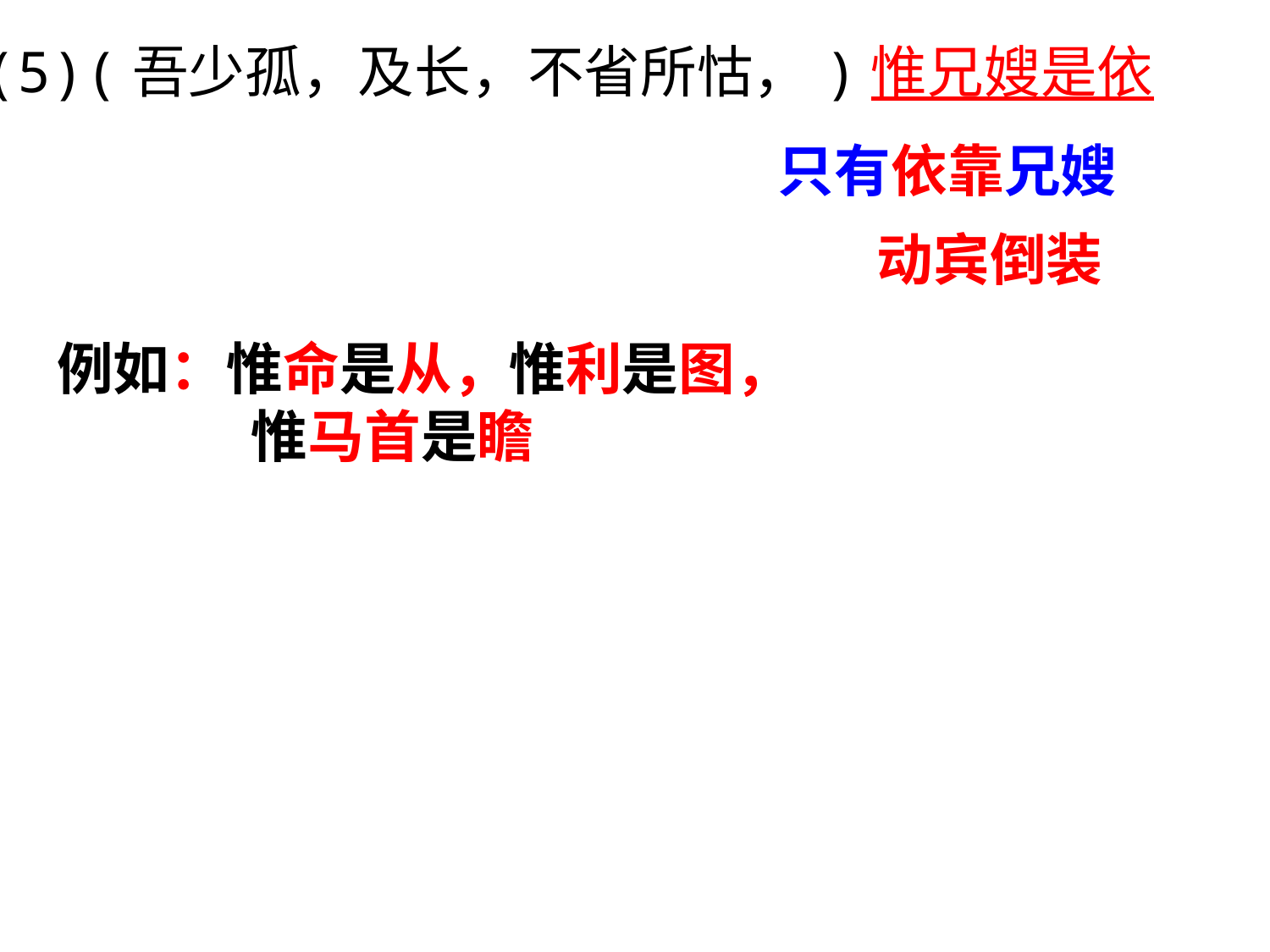

(5)(吾少孤，及长，不省所怙，)惟兄嫂是依
只有依靠兄嫂
动宾倒装
例如：惟命是从，惟利是图，
              惟马首是瞻